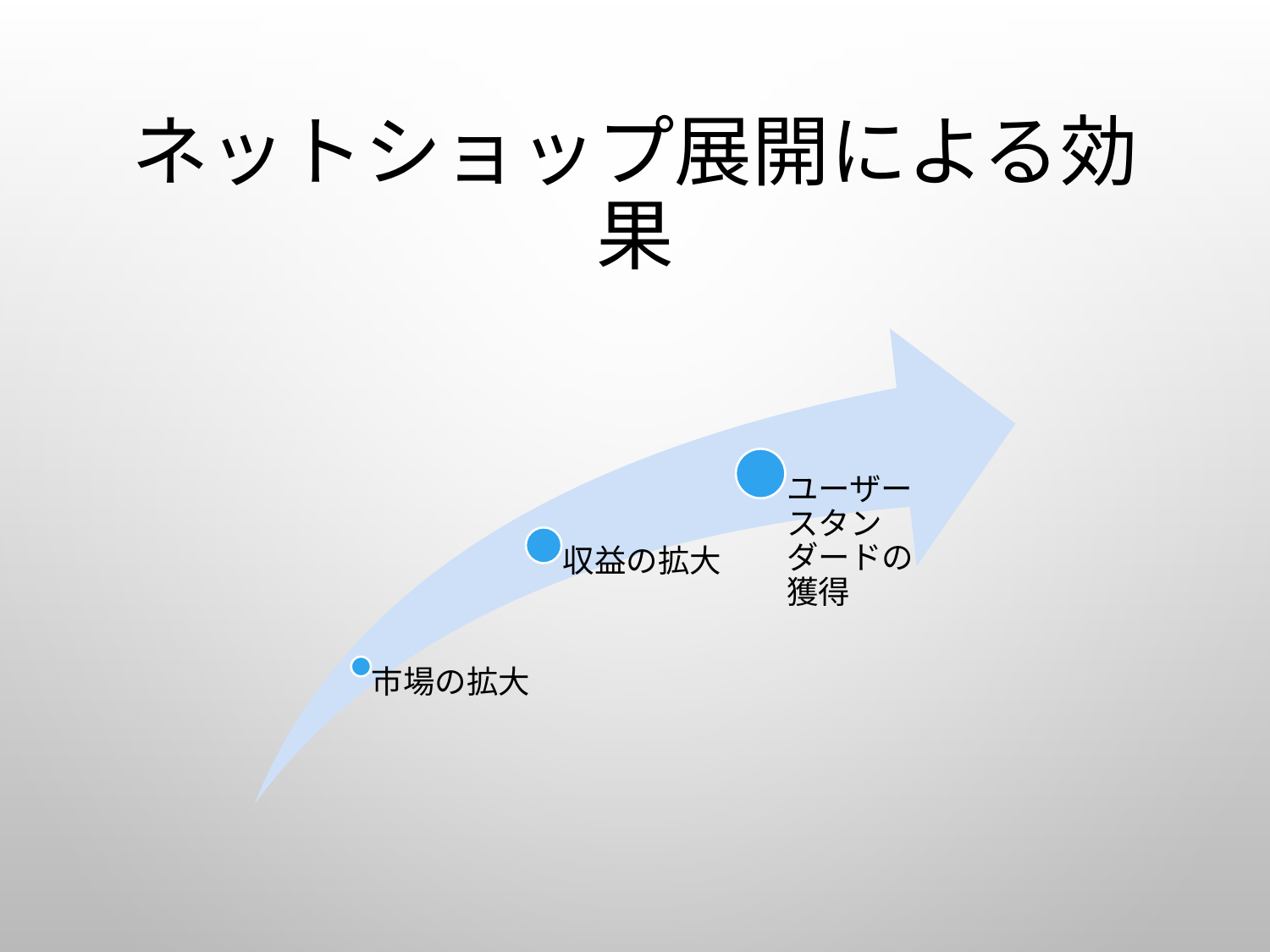

# ネットショップ展開による効果
市場の拡大
収益の拡大
ユーザースタンダードの獲得